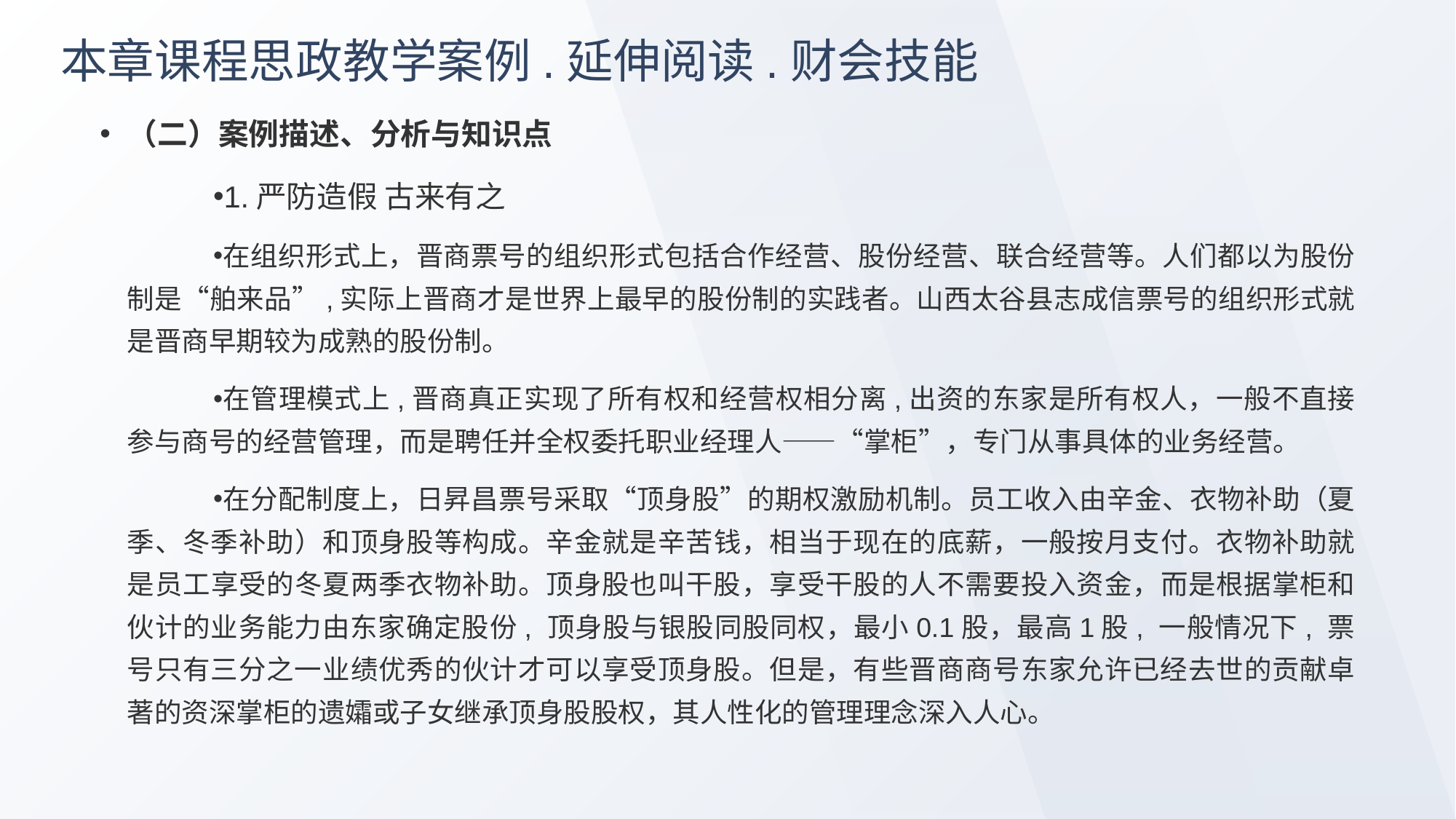

# 本章课程思政教学案例.延伸阅读.财会技能
（二）案例描述、分析与知识点
1.严防造假 古来有之
在组织形式上，晋商票号的组织形式包括合作经营、股份经营、联合经营等。人们都以为股份制是“舶来品”,实际上晋商才是世界上最早的股份制的实践者。山西太谷县志成信票号的组织形式就是晋商早期较为成熟的股份制。
在管理模式上,晋商真正实现了所有权和经营权相分离,出资的东家是所有权人，一般不直接参与商号的经营管理，而是聘任并全权委托职业经理人——“掌柜”，专门从事具体的业务经营。
在分配制度上，日昇昌票号采取“顶身股”的期权激励机制。员工收入由辛金、衣物补助（夏季、冬季补助）和顶身股等构成。辛金就是辛苦钱，相当于现在的底薪，一般按月支付。衣物补助就是员工享受的冬夏两季衣物补助。顶身股也叫干股，享受干股的人不需要投入资金，而是根据掌柜和伙计的业务能力由东家确定股份, 顶身股与银股同股同权，最小0.1股，最高1股, 一般情况下, 票号只有三分之一业绩优秀的伙计才可以享受顶身股。但是，有些晋商商号东家允许已经去世的贡献卓著的资深掌柜的遗孀或子女继承顶身股股权，其人性化的管理理念深入人心。